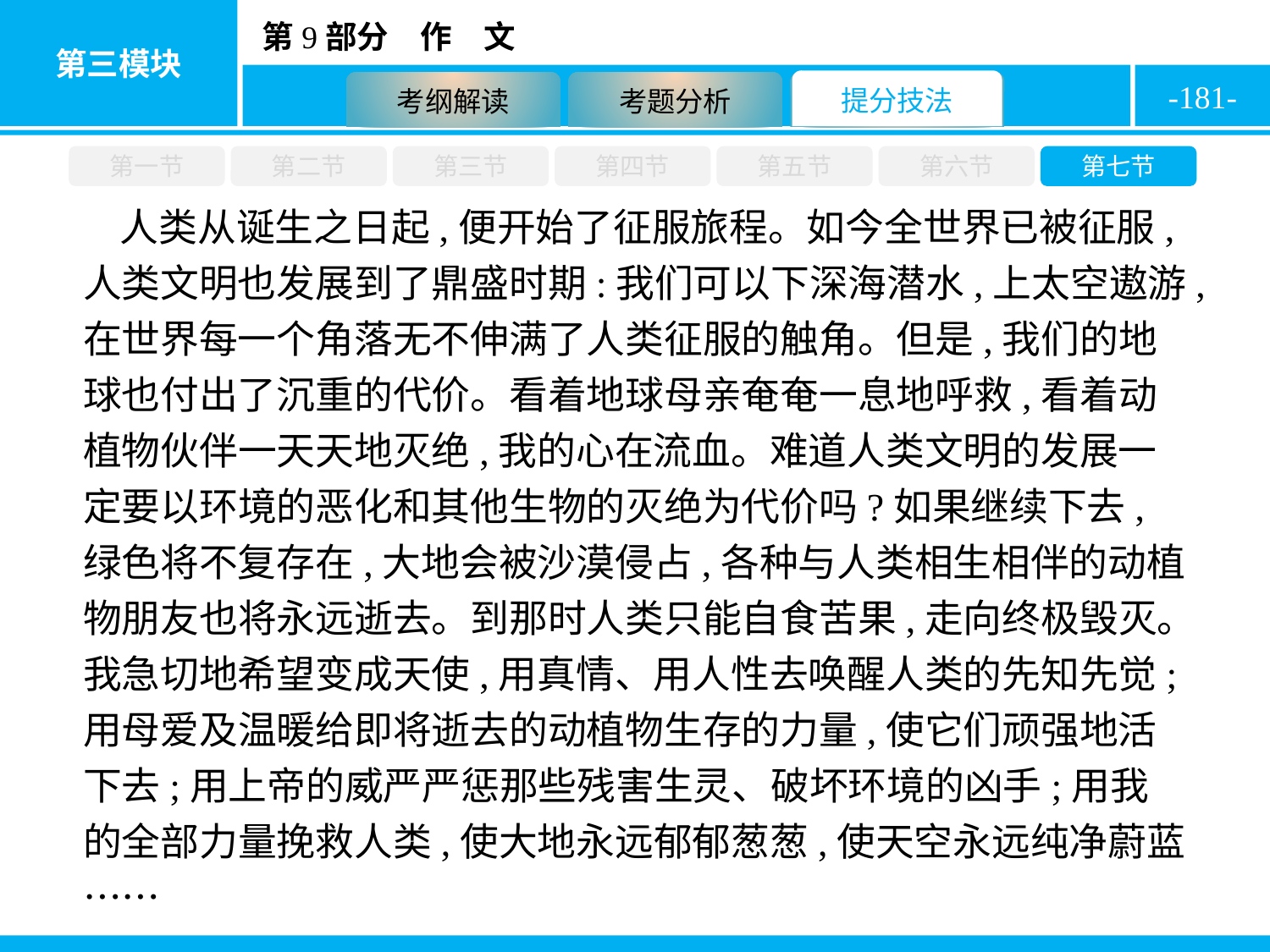

-181-
第一节
第二节
第三节
第四节
第五节
第六节
第七节
人类从诞生之日起,便开始了征服旅程。如今全世界已被征服,人类文明也发展到了鼎盛时期:我们可以下深海潜水,上太空遨游,在世界每一个角落无不伸满了人类征服的触角。但是,我们的地球也付出了沉重的代价。看着地球母亲奄奄一息地呼救,看着动植物伙伴一天天地灭绝,我的心在流血。难道人类文明的发展一定要以环境的恶化和其他生物的灭绝为代价吗?如果继续下去,绿色将不复存在,大地会被沙漠侵占,各种与人类相生相伴的动植物朋友也将永远逝去。到那时人类只能自食苦果,走向终极毁灭。我急切地希望变成天使,用真情、用人性去唤醒人类的先知先觉;用母爱及温暖给即将逝去的动植物生存的力量,使它们顽强地活下去;用上帝的威严严惩那些残害生灵、破坏环境的凶手;用我的全部力量挽救人类,使大地永远郁郁葱葱,使天空永远纯净蔚蓝……